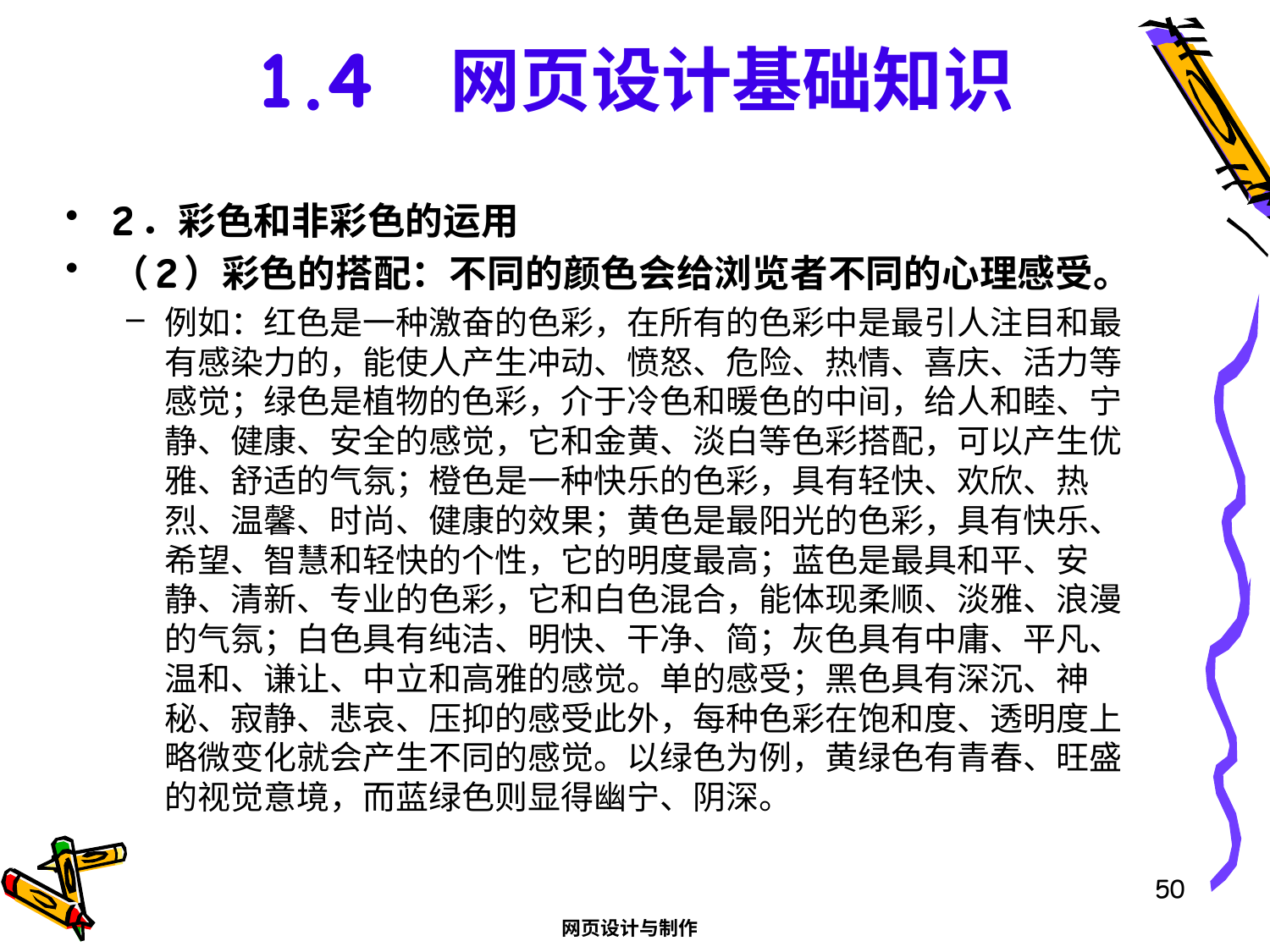

# 1.4  网页设计基础知识
2．彩色和非彩色的运用
（2）彩色的搭配：不同的颜色会给浏览者不同的心理感受。
例如：红色是一种激奋的色彩，在所有的色彩中是最引人注目和最有感染力的，能使人产生冲动、愤怒、危险、热情、喜庆、活力等感觉；绿色是植物的色彩，介于冷色和暖色的中间，给人和睦、宁静、健康、安全的感觉，它和金黄、淡白等色彩搭配，可以产生优雅、舒适的气氛；橙色是一种快乐的色彩，具有轻快、欢欣、热烈、温馨、时尚、健康的效果；黄色是最阳光的色彩，具有快乐、希望、智慧和轻快的个性，它的明度最高；蓝色是最具和平、安静、清新、专业的色彩，它和白色混合，能体现柔顺、淡雅、浪漫的气氛；白色具有纯洁、明快、干净、简；灰色具有中庸、平凡、温和、谦让、中立和高雅的感觉。单的感受；黑色具有深沉、神秘、寂静、悲哀、压抑的感受此外，每种色彩在饱和度、透明度上略微变化就会产生不同的感觉。以绿色为例，黄绿色有青春、旺盛的视觉意境，而蓝绿色则显得幽宁、阴深。
50
网页设计与制作